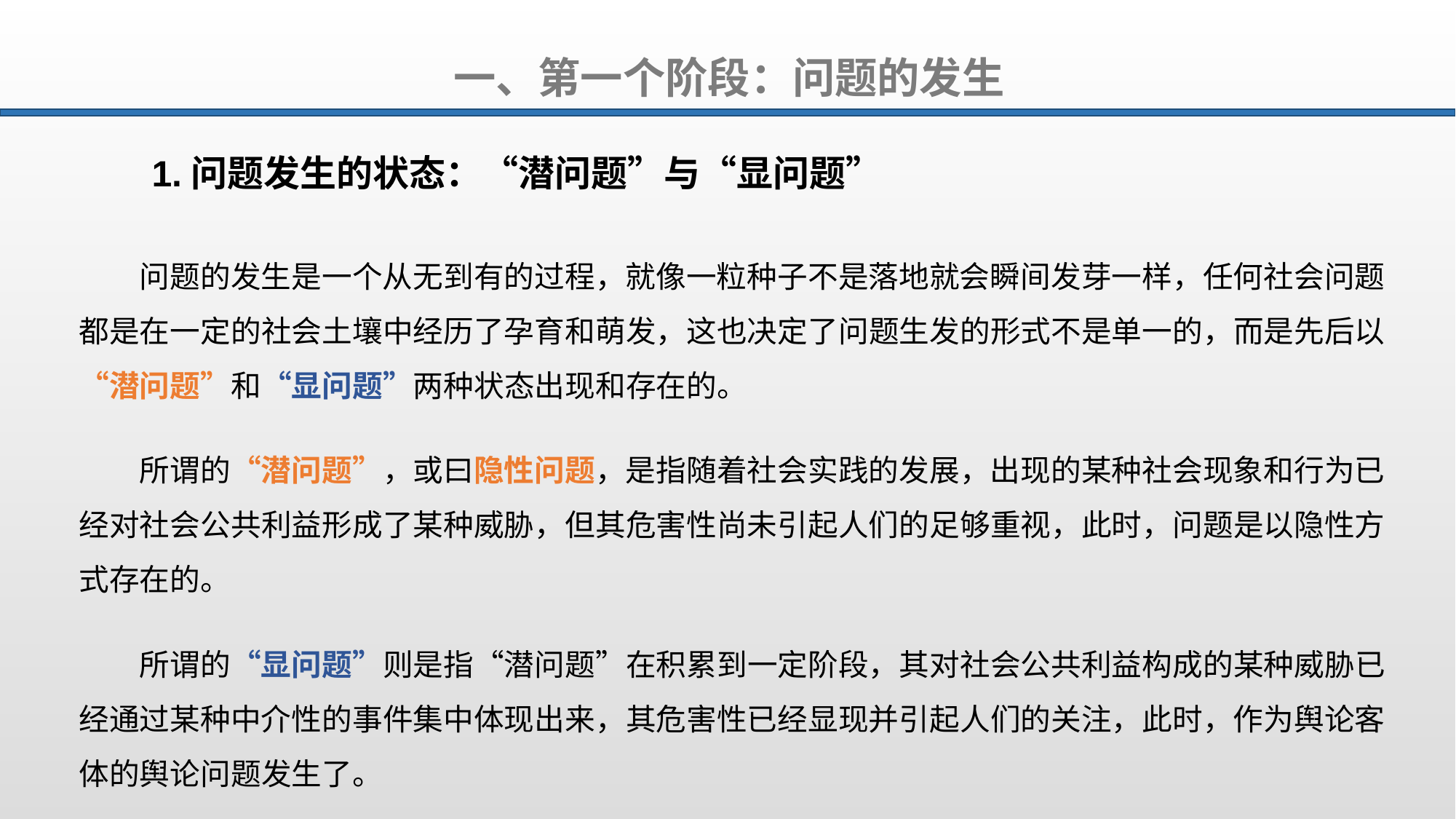

一、第一个阶段：问题的发生

1.问题发生的状态：“潜问题”与“显问题”
问题的发生是一个从无到有的过程，就像一粒种子不是落地就会瞬间发芽一样，任何社会问题都是在一定的社会土壤中经历了孕育和萌发，这也决定了问题生发的形式不是单一的，而是先后以“潜问题”和“显问题”两种状态出现和存在的。
所谓的“潜问题”，或曰隐性问题，是指随着社会实践的发展，出现的某种社会现象和行为已经对社会公共利益形成了某种威胁，但其危害性尚未引起人们的足够重视，此时，问题是以隐性方式存在的。
所谓的“显问题”则是指“潜问题”在积累到一定阶段，其对社会公共利益构成的某种威胁已经通过某种中介性的事件集中体现出来，其危害性已经显现并引起人们的关注，此时，作为舆论客体的舆论问题发生了。